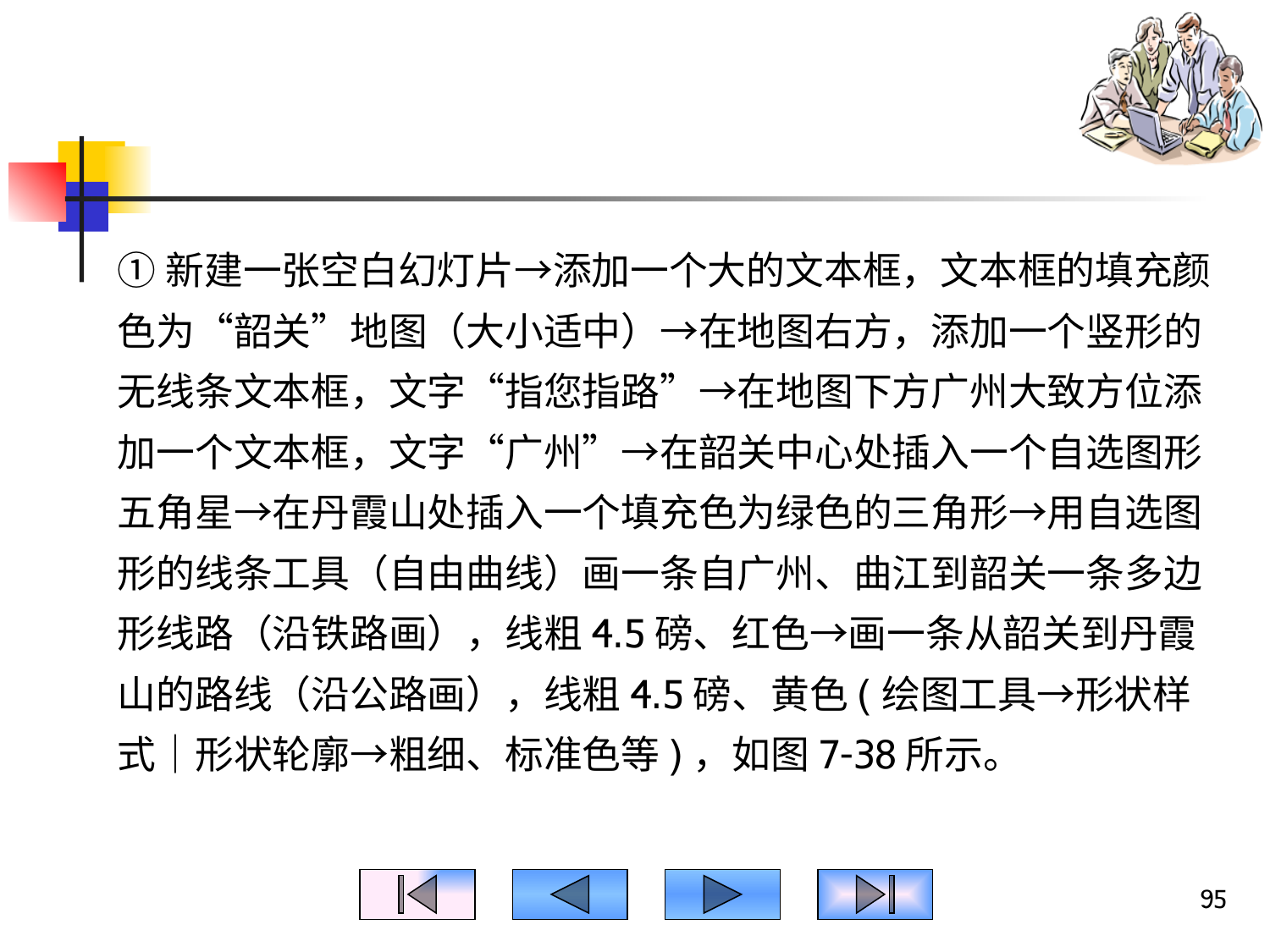

#
①新建一张空白幻灯片→添加一个大的文本框，文本框的填充颜色为“韶关”地图（大小适中）→在地图右方，添加一个竖形的无线条文本框，文字“指您指路”→在地图下方广州大致方位添加一个文本框，文字“广州”→在韶关中心处插入一个自选图形五角星→在丹霞山处插入一个填充色为绿色的三角形→用自选图形的线条工具（自由曲线）画一条自广州、曲江到韶关一条多边形线路（沿铁路画），线粗4.5磅、红色→画一条从韶关到丹霞山的路线（沿公路画），线粗4.5磅、黄色(绘图工具→形状样式｜形状轮廓→粗细、标准色等)，如图7-38所示。

95